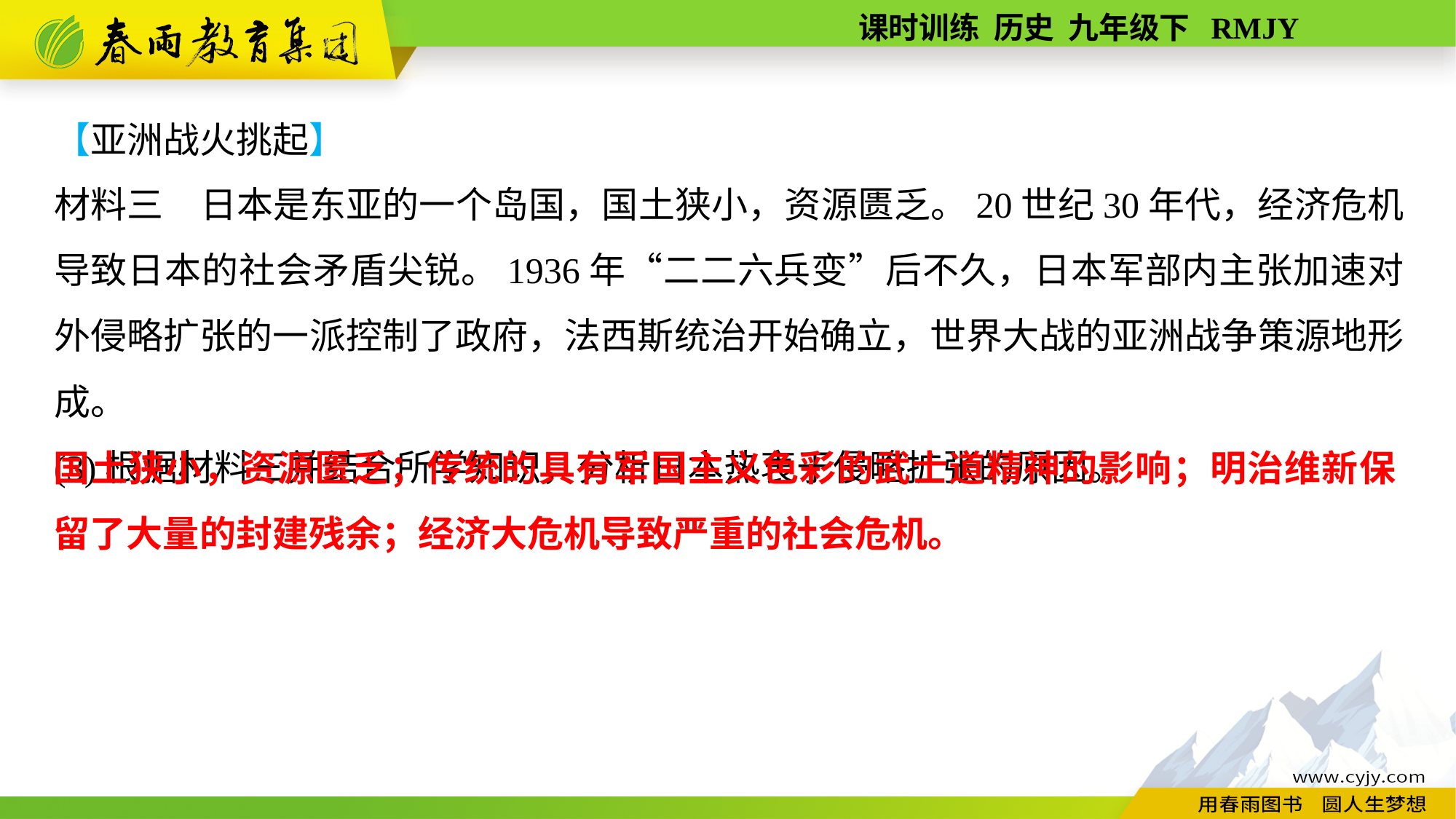

【亚洲战火挑起】
材料三　日本是东亚的一个岛国，国土狭小，资源匮乏。20世纪30年代，经济危机导致日本的社会矛盾尖锐。1936年“二二六兵变”后不久，日本军部内主张加速对外侵略扩张的一派控制了政府，法西斯统治开始确立，世界大战的亚洲战争策源地形成。
(3)根据材料三并结合所学知识，分析日本热衷于侵略扩张的原因。
国土狭小，资源匮乏；传统的具有军国主义色彩的武士道精神的影响；明治维新保留了大量的封建残余；经济大危机导致严重的社会危机。